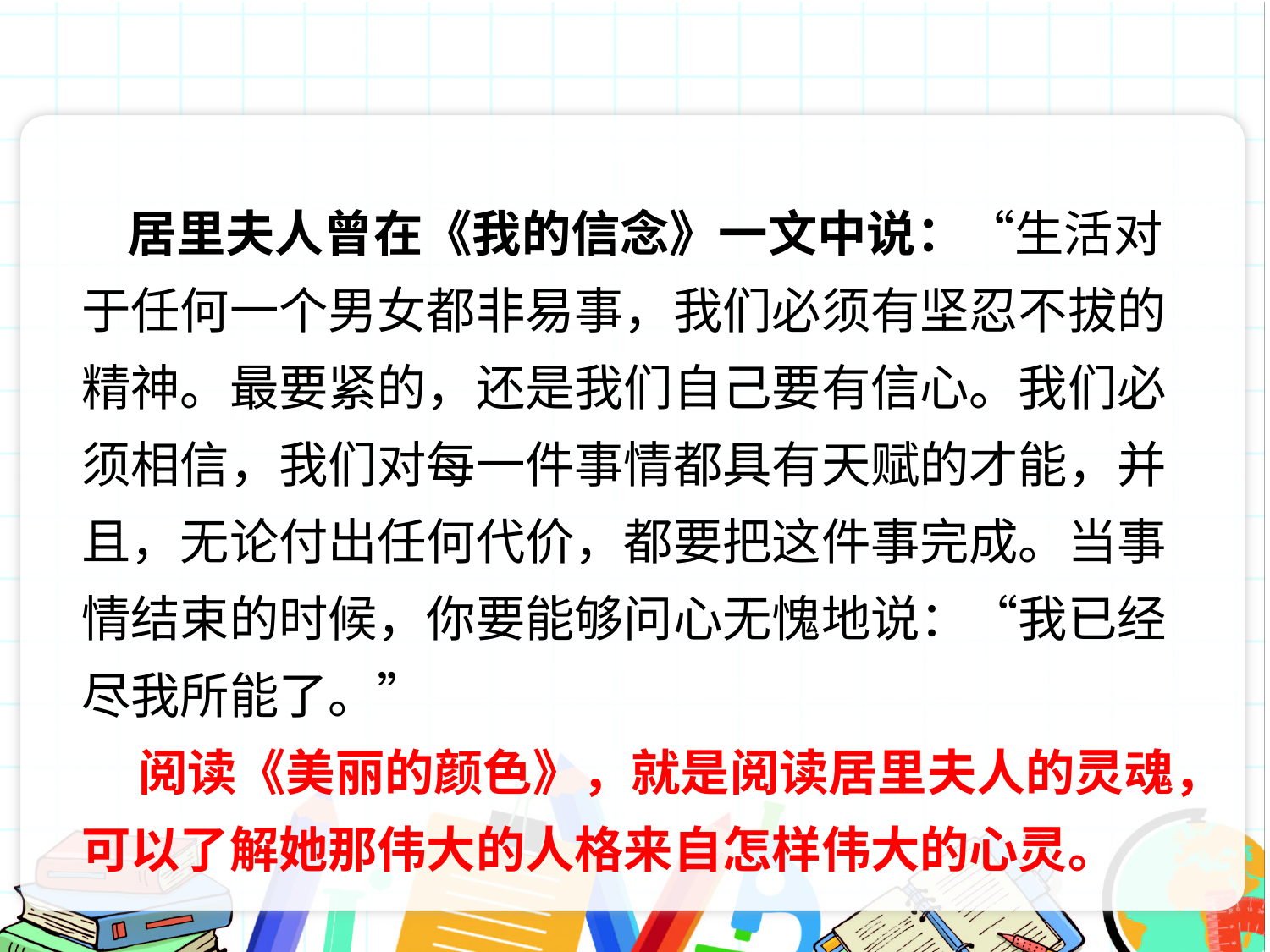

居里夫人曾在《我的信念》一文中说：“生活对于任何一个男女都非易事，我们必须有坚忍不拔的精神。最要紧的，还是我们自己要有信心。我们必须相信，我们对每一件事情都具有天赋的才能，并且，无论付出任何代价，都要把这件事完成。当事情结束的时候，你要能够问心无愧地说：“我已经尽我所能了。”
    阅读《美丽的颜色》，就是阅读居里夫人的灵魂，可以了解她那伟大的人格来自怎样伟大的心灵。